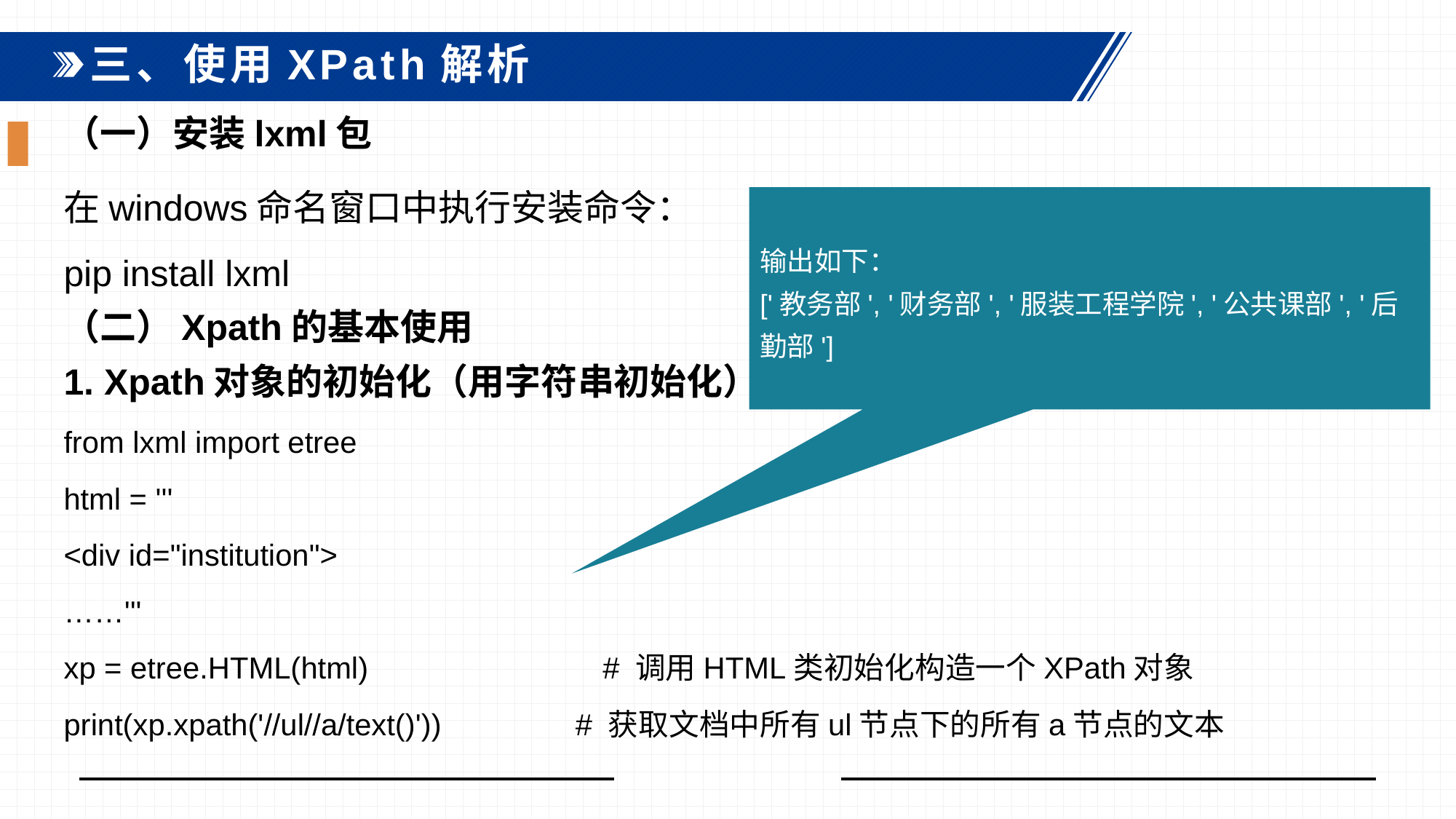

三、使用XPath解析
（一）安装lxml包

在windows命名窗口中执行安装命令：
pip install lxml
（二）Xpath的基本使用
1. Xpath对象的初始化（用字符串初始化）
from lxml import etree
html = '''
<div id="institution">
……'''
xp = etree.HTML(html)                            # 调用HTML类初始化构造一个XPath对象
print(xp.xpath('//ul//a/text()'))                # 获取文档中所有ul节点下的所有a节点的文本
输出如下：
['教务部', '财务部', '服装工程学院', '公共课部', '后勤部']